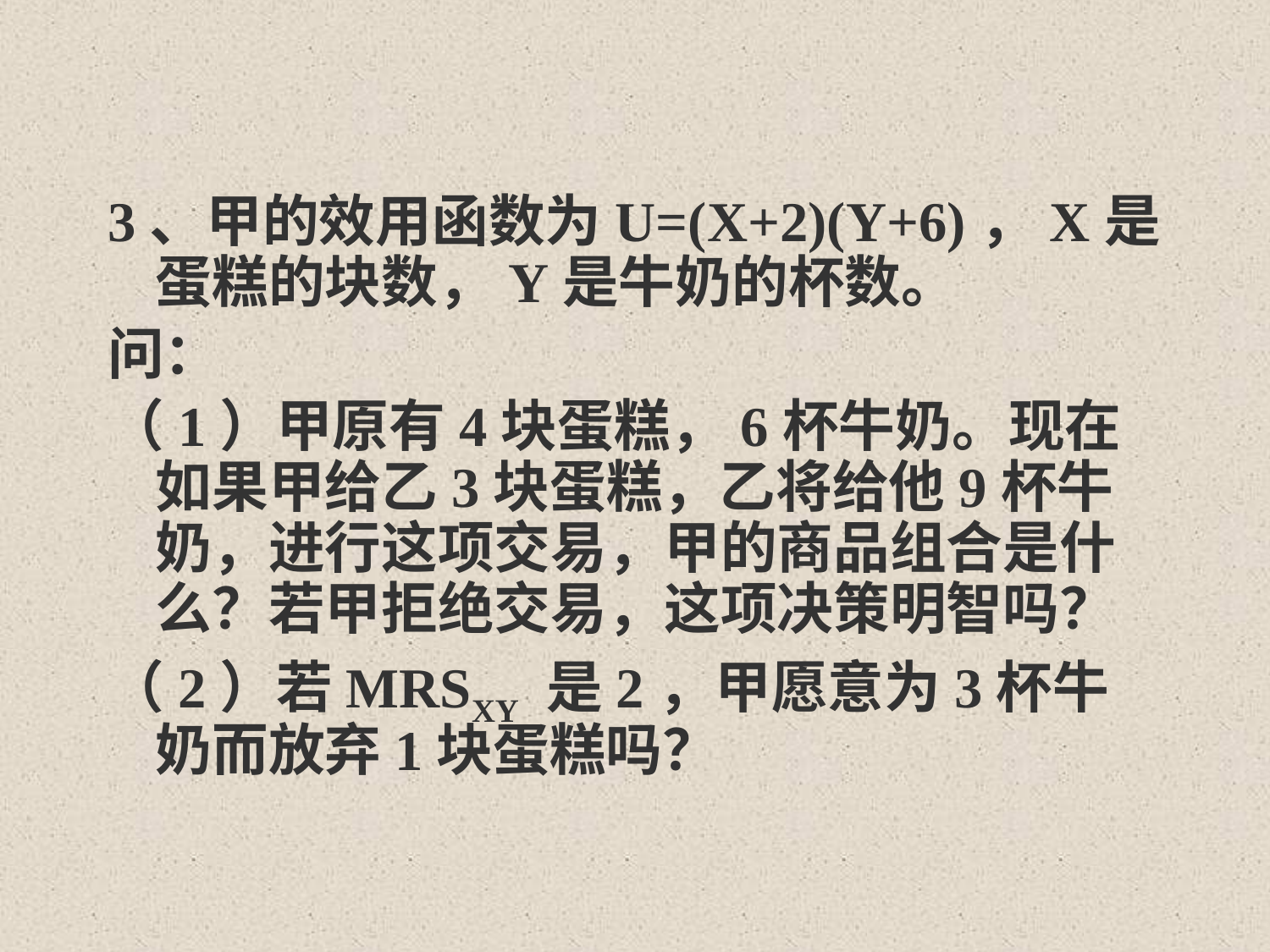

#
3、甲的效用函数为U=(X+2)(Y+6)，X是蛋糕的块数，Y是牛奶的杯数。
问：
（1）甲原有4块蛋糕，6杯牛奶。现在如果甲给乙3块蛋糕，乙将给他9杯牛奶，进行这项交易，甲的商品组合是什么？若甲拒绝交易，这项决策明智吗？
（2）若MRSXY 是2，甲愿意为3杯牛奶而放弃1块蛋糕吗？